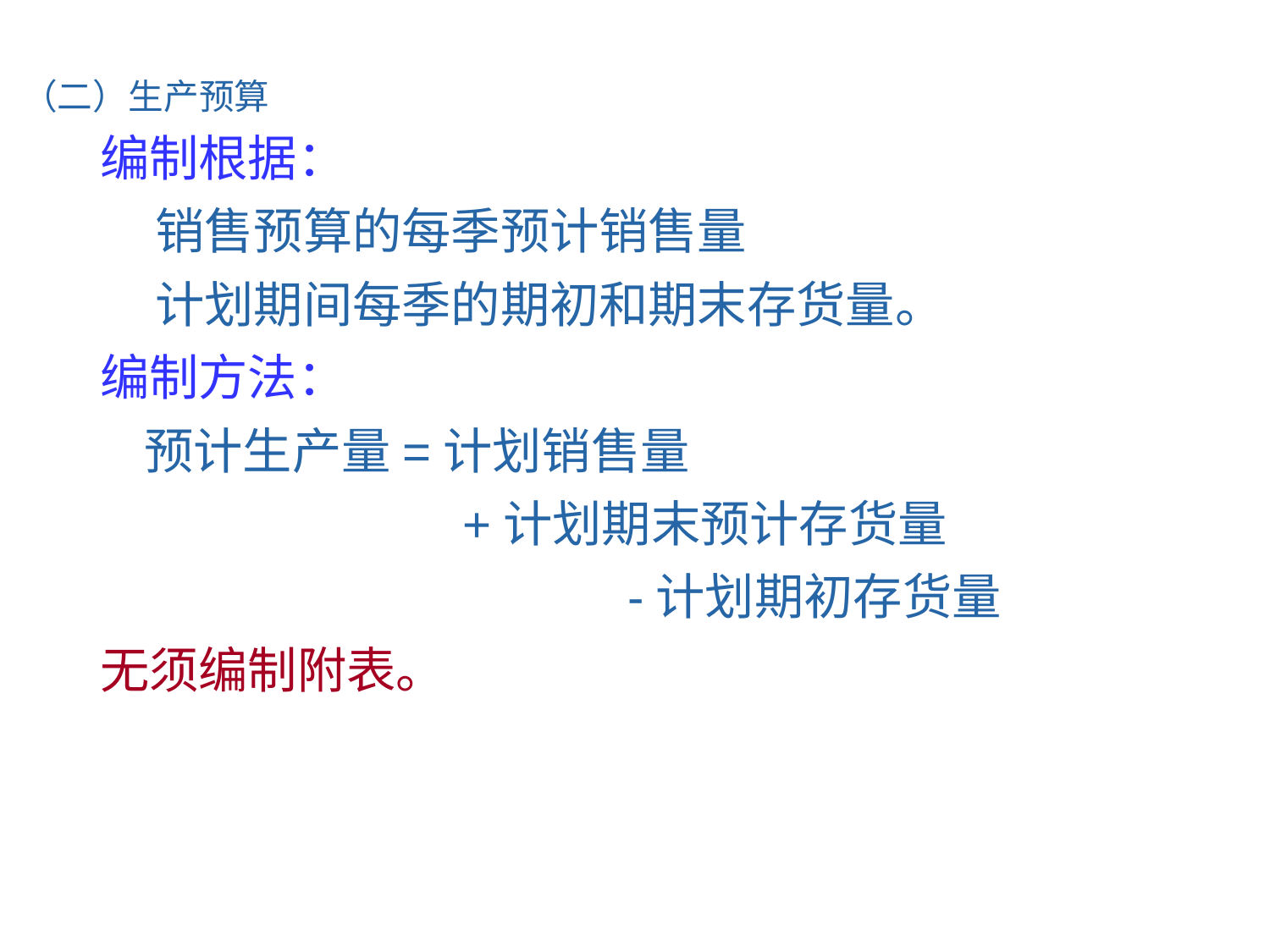

（二）生产预算
      编制根据：
           销售预算的每季预计销售量
           计划期间每季的期初和期末存货量。
      编制方法：
          预计生产量=计划销售量
                                +计划期末预计存货量
                                            -计划期初存货量
      无须编制附表。